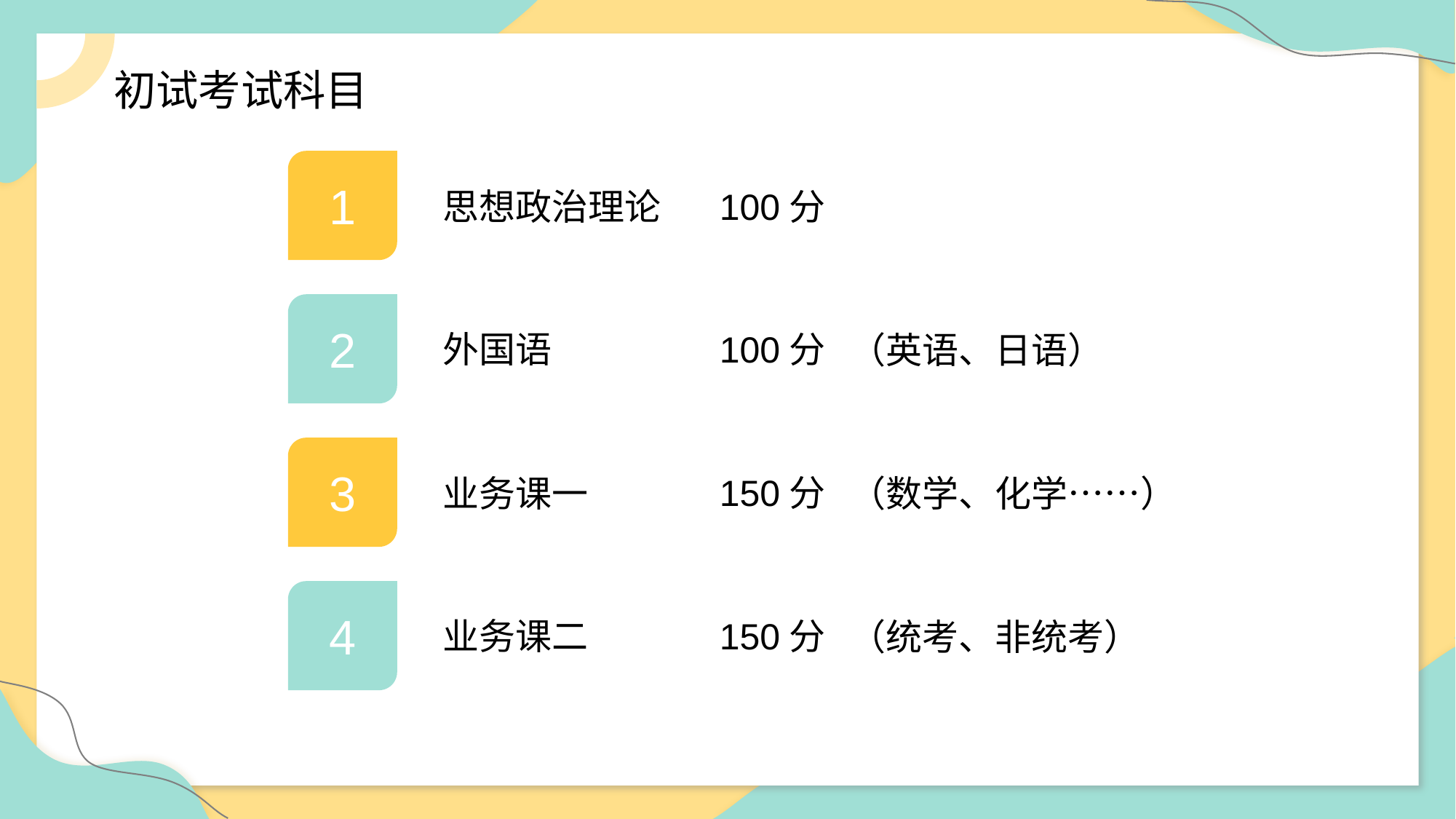

# 初试考试科目
1
思想政治理论
100分
2
100分
（英语、日语）
外国语
3
150分
（数学、化学……）
业务课一
4
150分
（统考、非统考）
业务课二